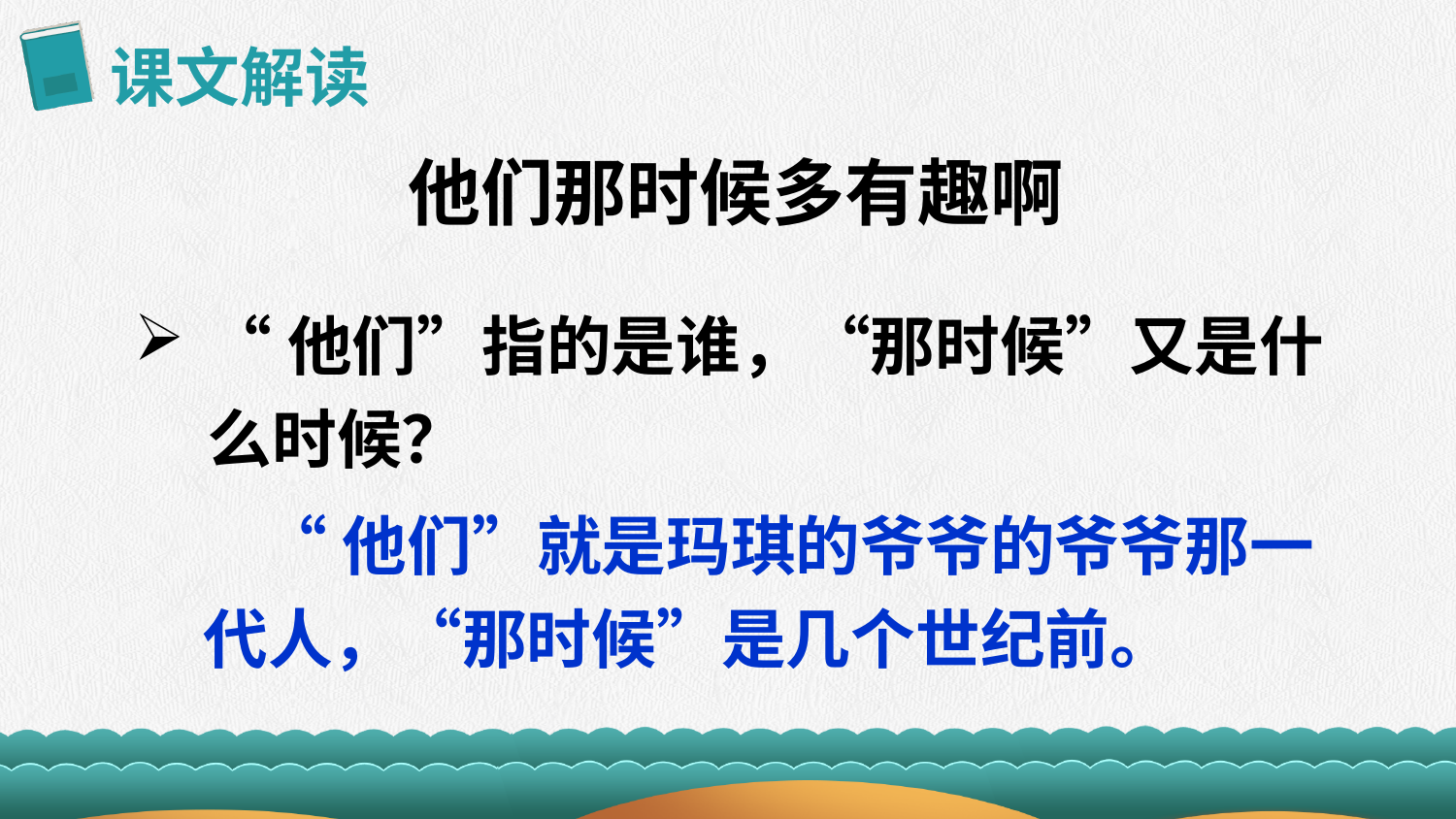

课文解读
他们那时候多有趣啊
“他们”指的是谁，“那时候”又是什么时候？
    “他们”就是玛琪的爷爷的爷爷那一代人，“那时候”是几个世纪前。